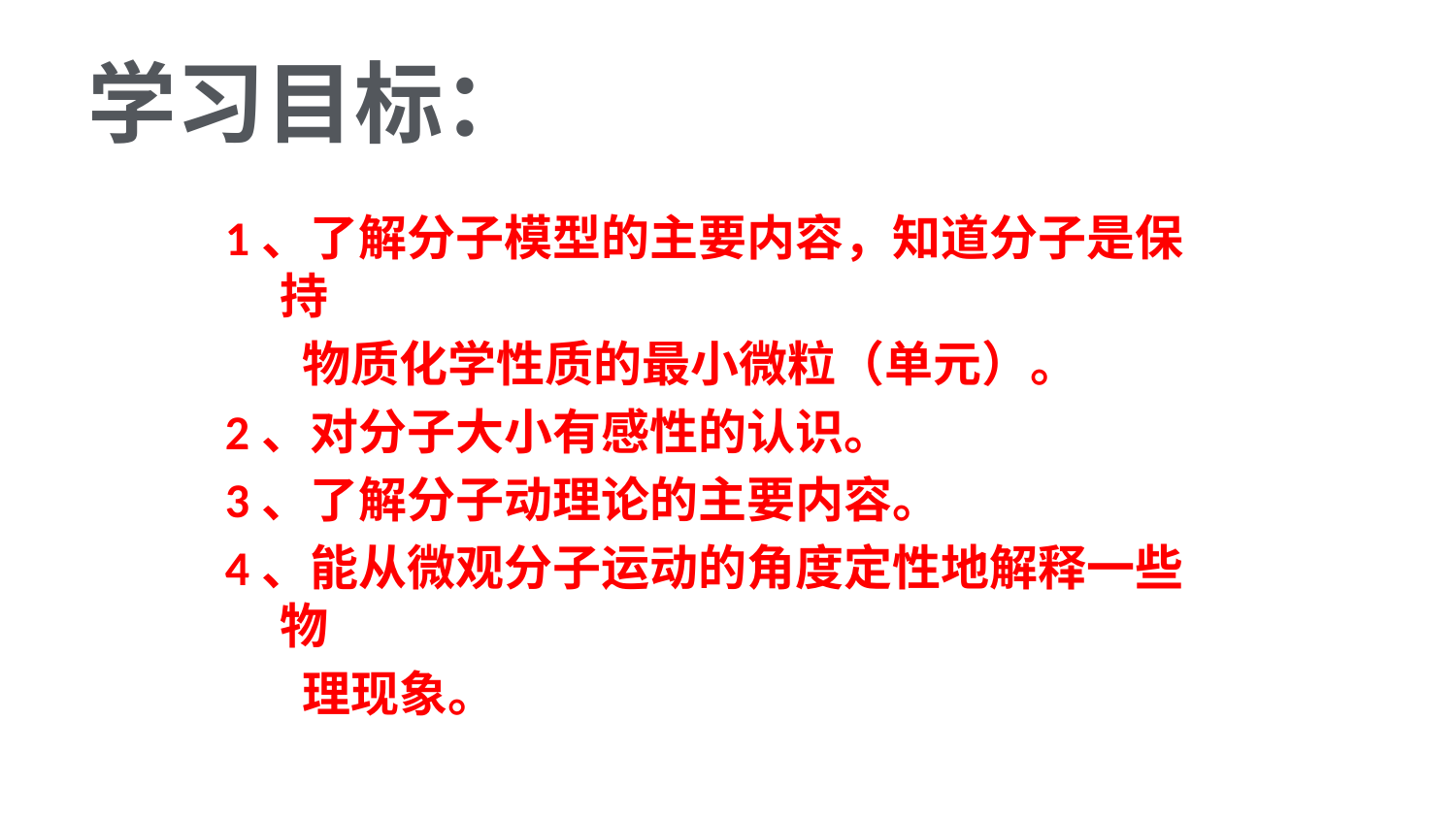

# 学习目标：
1、了解分子模型的主要内容，知道分子是保持
      物质化学性质的最小微粒（单元）。
2、对分子大小有感性的认识。
3、了解分子动理论的主要内容。
4、能从微观分子运动的角度定性地解释一些物
      理现象。